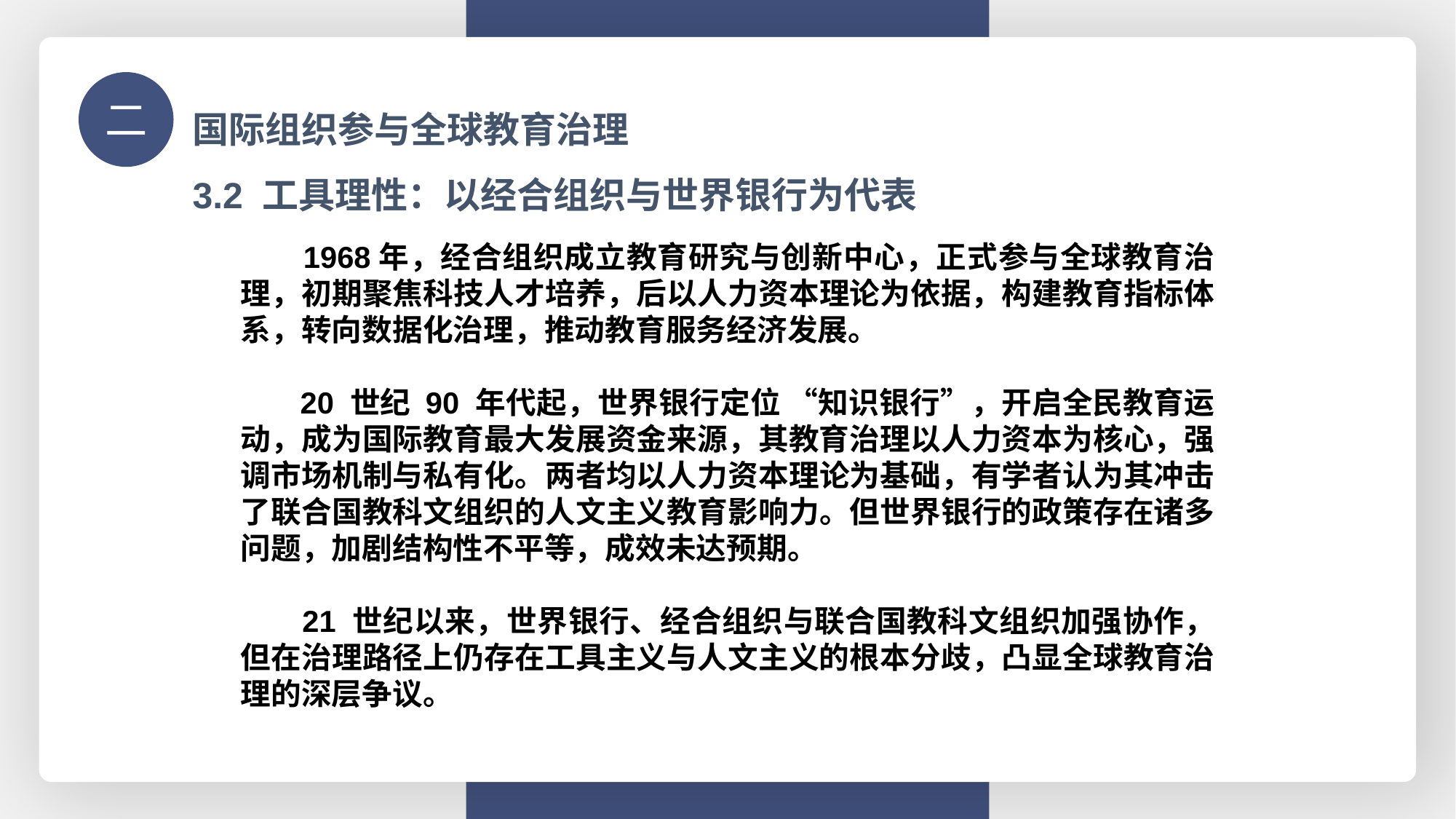

国际组织参与全球教育治理
二
3.2 工具理性：以经合组织与世界银行为代表
       1968年，经合组织成立教育研究与创新中心，正式参与全球教育治理，初期聚焦科技人才培养，后以人力资本理论为依据，构建教育指标体系，转向数据化治理，推动教育服务经济发展。

       20 世纪 90 年代起，世界银行定位 “知识银行”，开启全民教育运动，成为国际教育最大发展资金来源，其教育治理以人力资本为核心，强调市场机制与私有化。两者均以人力资本理论为基础，有学者认为其冲击了联合国教科文组织的人文主义教育影响力。但世界银行的政策存在诸多问题，加剧结构性不平等，成效未达预期。

       21 世纪以来，世界银行、经合组织与联合国教科文组织加强协作，但在治理路径上仍存在工具主义与人文主义的根本分歧，凸显全球教育治理的深层争议。